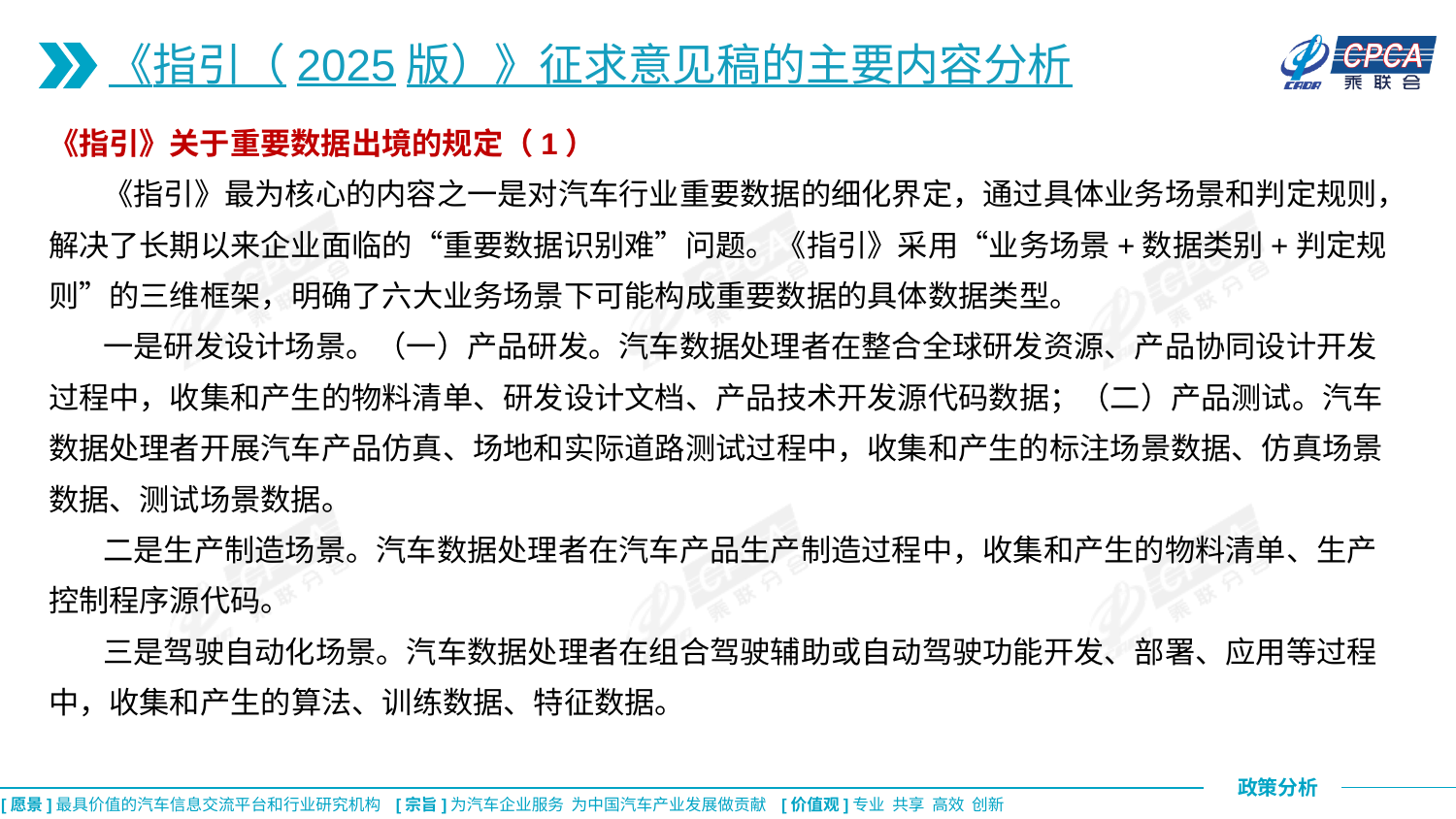

《指引（2025版）》征求意见稿的主要内容分析
《指引》关于重要数据出境的规定（1）
       《指引》最为核心的内容之一是对汽车行业重要数据的细化界定，通过具体业务场景和判定规则，解决了长期以来企业面临的“重要数据识别难”问题。《指引》采用“业务场景+数据类别+判定规则”的三维框架，明确了六大业务场景下可能构成重要数据的具体数据类型。
       一是研发设计场景。（一）产品研发。汽车数据处理者在整合全球研发资源、产品协同设计开发过程中，收集和产生的物料清单、研发设计文档、产品技术开发源代码数据；（二）产品测试。汽车数据处理者开展汽车产品仿真、场地和实际道路测试过程中，收集和产生的标注场景数据、仿真场景数据、测试场景数据。
       二是生产制造场景。汽车数据处理者在汽车产品生产制造过程中，收集和产生的物料清单、生产控制程序源代码。
       三是驾驶自动化场景。汽车数据处理者在组合驾驶辅助或自动驾驶功能开发、部署、应用等过程中，收集和产生的算法、训练数据、特征数据。